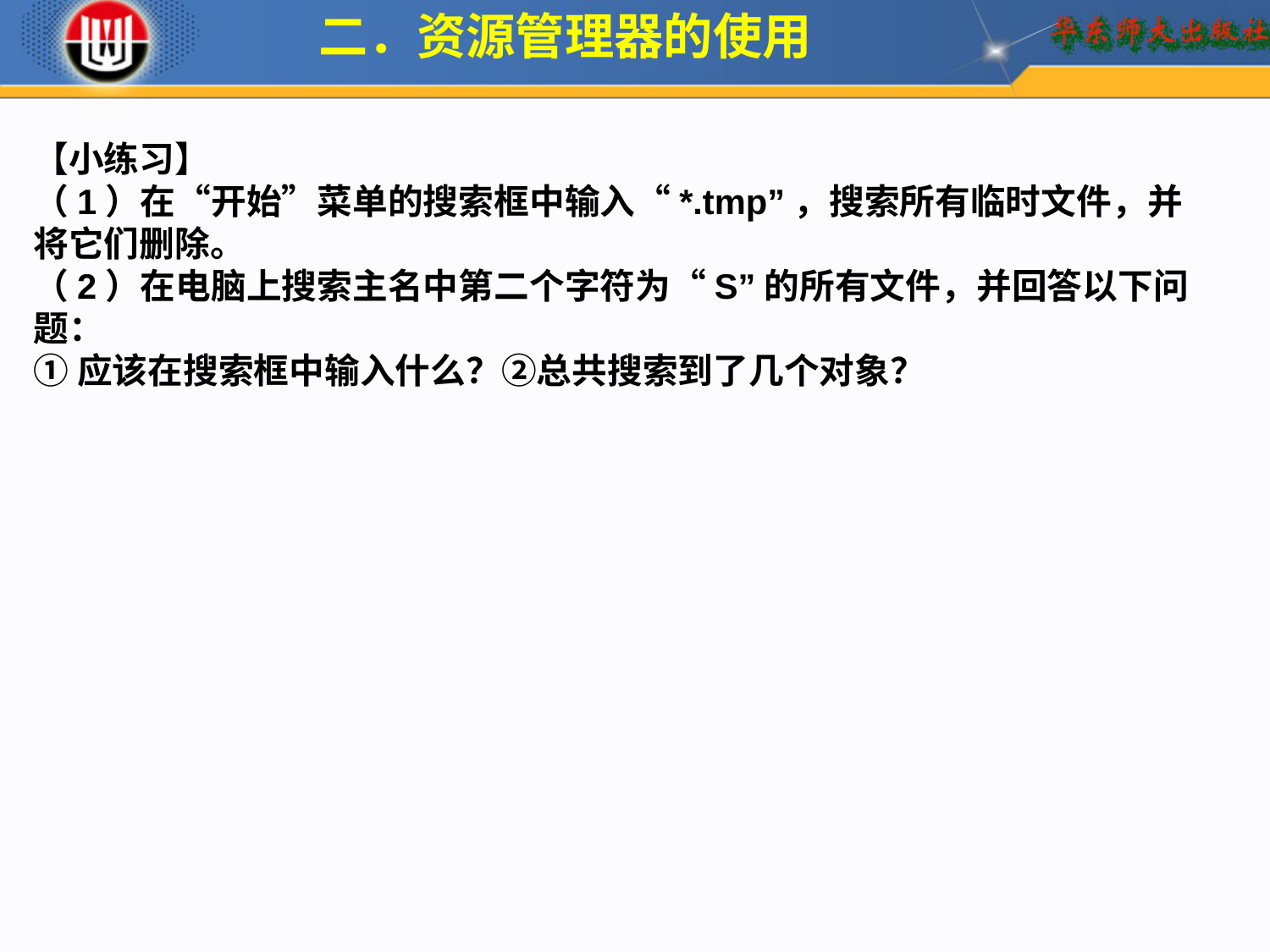

二．资源管理器的使用
【小练习】（1）在“开始”菜单的搜索框中输入“*.tmp”，搜索所有临时文件，并将它们删除。（2）在电脑上搜索主名中第二个字符为“S”的所有文件，并回答以下问题：①应该在搜索框中输入什么？②总共搜索到了几个对象？